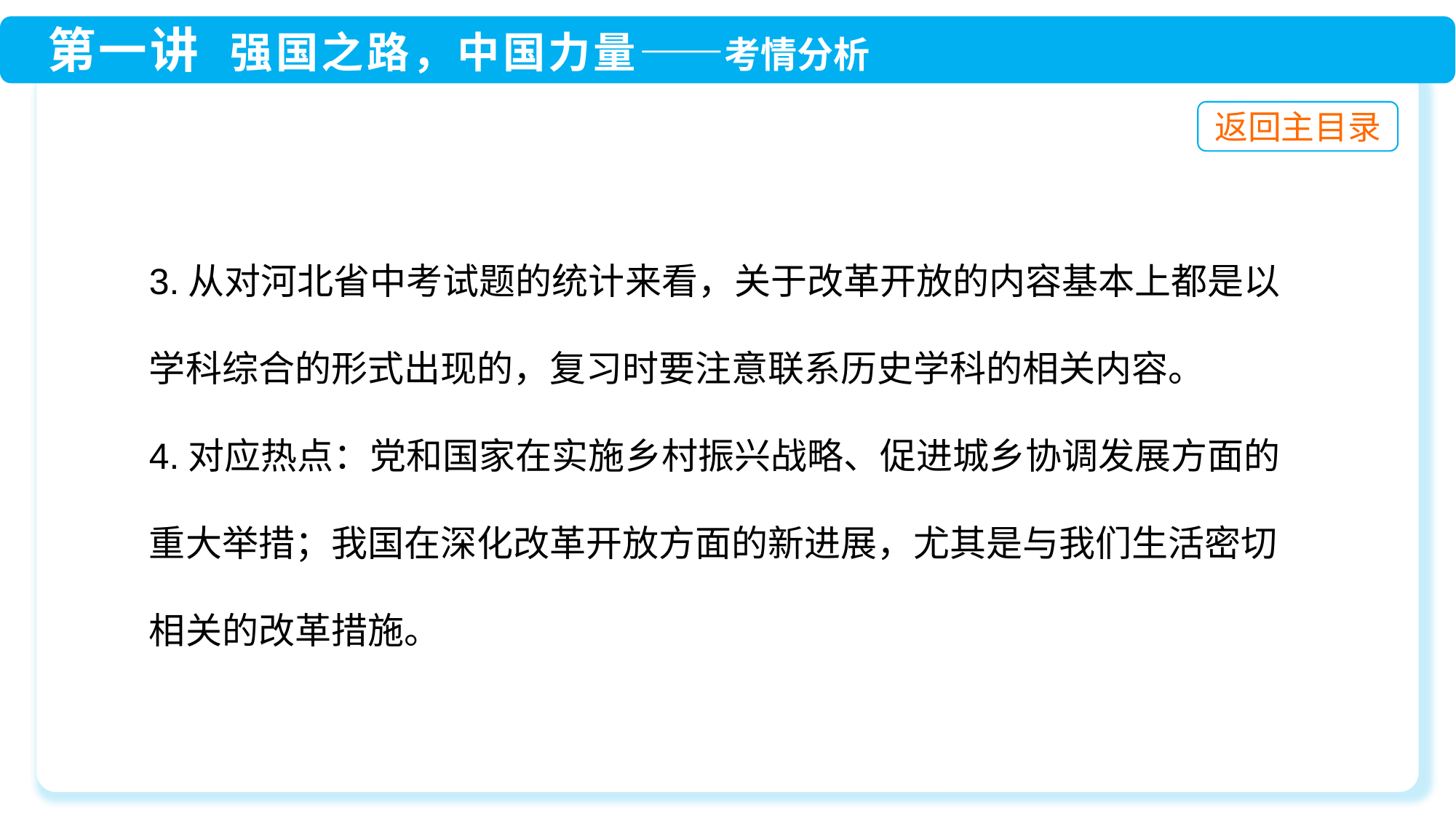

3.从对河北省中考试题的统计来看，关于改革开放的内容基本上都是以学科综合的形式出现的，复习时要注意联系历史学科的相关内容。
4.对应热点：党和国家在实施乡村振兴战略、促进城乡协调发展方面的重大举措；我国在深化改革开放方面的新进展，尤其是与我们生活密切相关的改革措施。